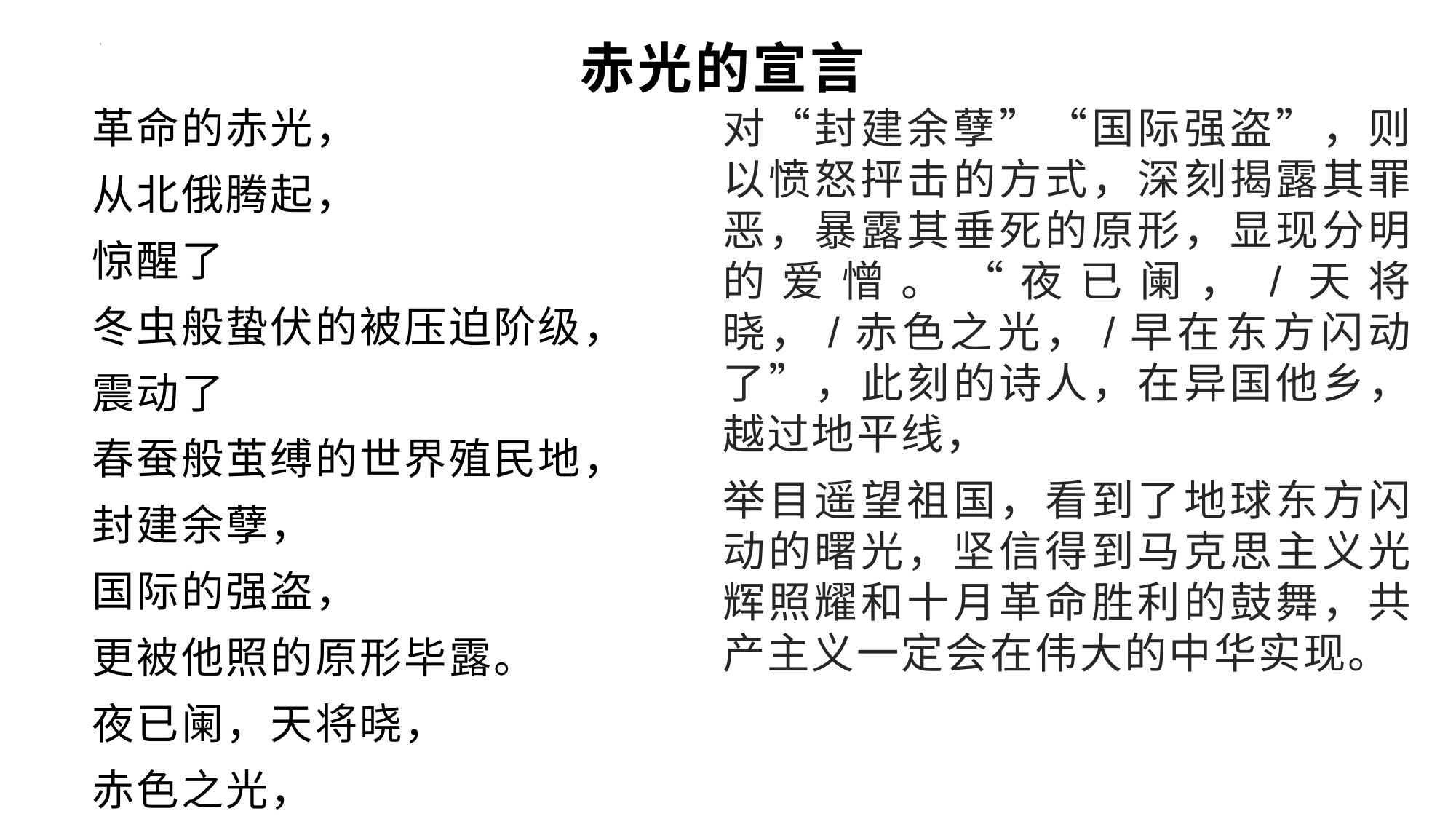

# 赤光的宣言
对“封建余孽”“国际强盗”，则以愤怒抨击的方式，深刻揭露其罪恶，暴露其垂死的原形，显现分明的爱憎。“夜已阑，/天将晓，/赤色之光，/早在东方闪动了”，此刻的诗人，在异国他乡，越过地平线，
举目遥望祖国，看到了地球东方闪动的曙光，坚信得到马克思主义光辉照耀和十月革命胜利的鼓舞，共产主义一定会在伟大的中华实现。
革命的赤光，
从北俄腾起，
惊醒了
冬虫般蛰伏的被压迫阶级，
震动了
春蚕般茧缚的世界殖民地，
封建余孽，
国际的强盗，
更被他照的原形毕露。
夜已阑，天将晓，
赤色之光，